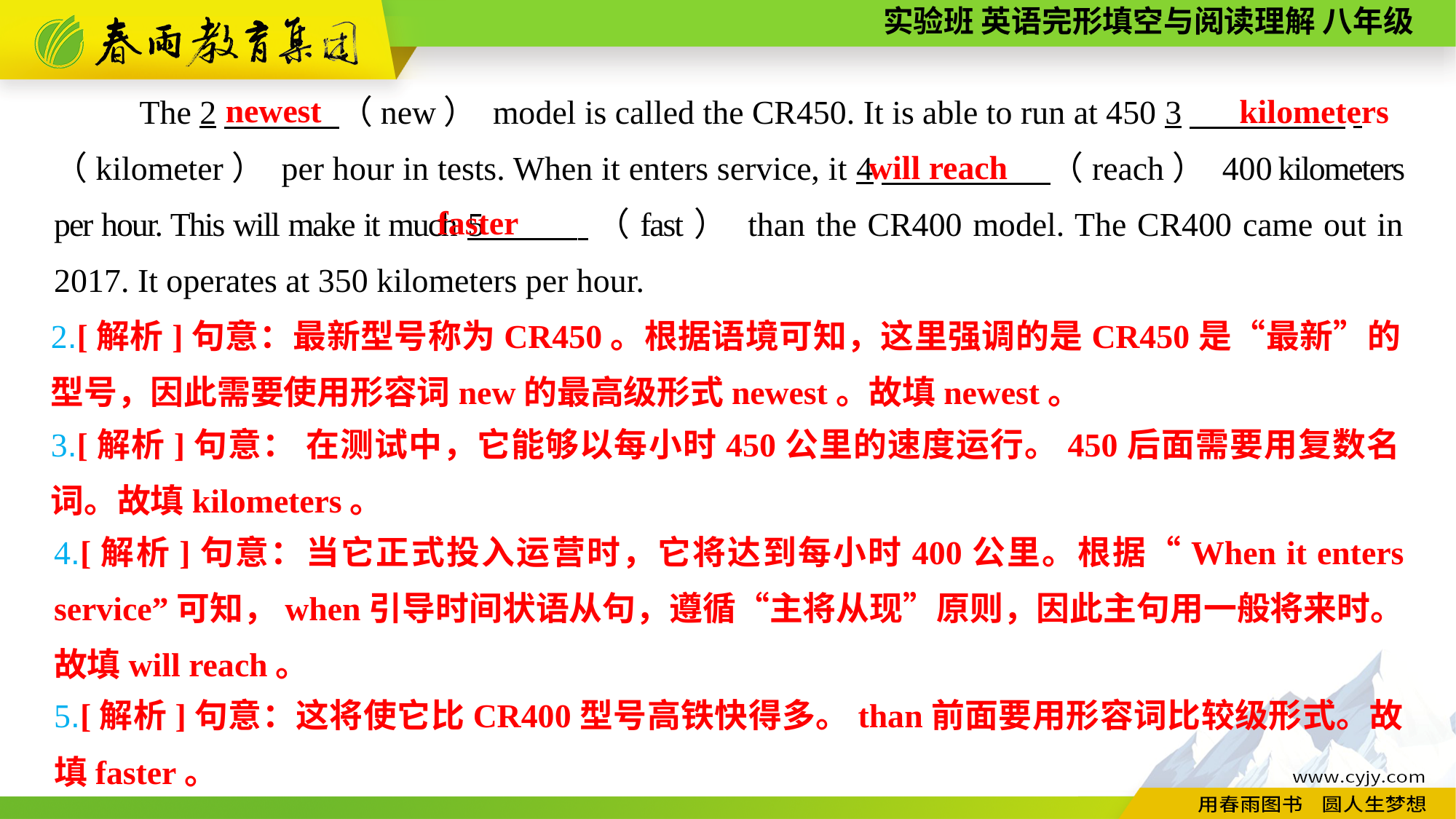

newest
kilometers
The 2　  　　（new） model is called the CR450. It is able to run at 450 3　   　　　.
（kilometer） per hour in tests. When it enters service, it 4　　　　　（reach） 400 kilometers per hour. This will make it much 5          .（fast） than the CR400 model. The CR400 came out in 2017. It operates at 350 kilometers per hour.
will reach
faster
2.[解析]句意：最新型号称为CR450。根据语境可知，这里强调的是CR450是“最新”的型号，因此需要使用形容词new的最高级形式newest。故填newest。
3.[解析]句意： 在测试中，它能够以每小时450公里的速度运行。450后面需要用复数名词。故填kilometers。
4.[解析]句意：当它正式投入运营时，它将达到每小时400公里。根据“When it enters service”可知，when引导时间状语从句，遵循“主将从现”原则，因此主句用一般将来时。故填will reach。
5.[解析]句意：这将使它比CR400型号高铁快得多。than前面要用形容词比较级形式。故填faster。